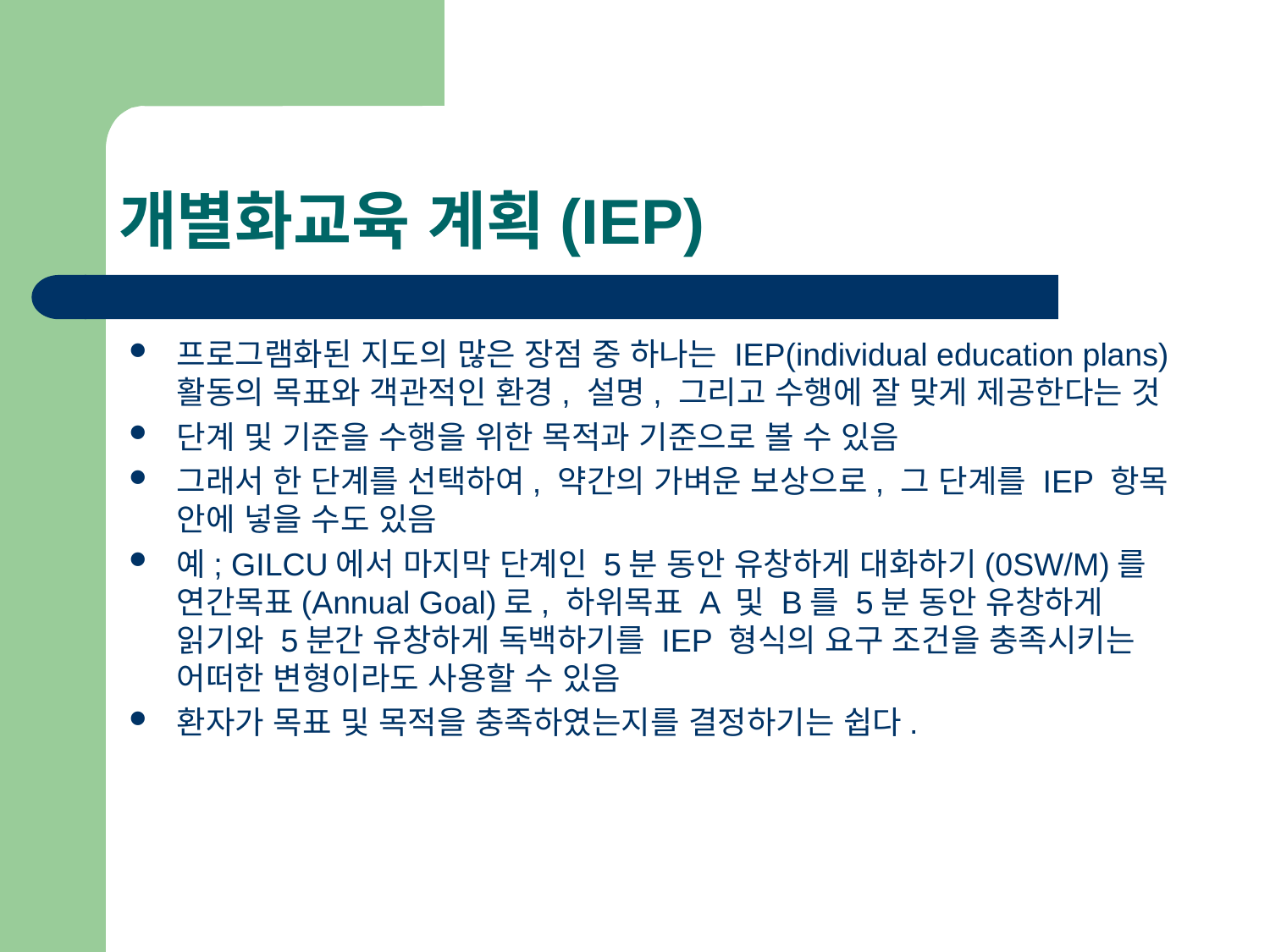

# 개별화교육 계획(IEP)
프로그램화된 지도의 많은 장점 중 하나는 IEP(individual education plans) 활동의 목표와 객관적인 환경, 설명, 그리고 수행에 잘 맞게 제공한다는 것
단계 및 기준을 수행을 위한 목적과 기준으로 볼 수 있음
그래서 한 단계를 선택하여, 약간의 가벼운 보상으로, 그 단계를 IEP 항목 안에 넣을 수도 있음
예; GILCU에서 마지막 단계인 5분 동안 유창하게 대화하기(0SW/M)를 연간목표(Annual Goal)로, 하위목표 A 및 B를 5분 동안 유창하게 읽기와 5분간 유창하게 독백하기를 IEP 형식의 요구 조건을 충족시키는 어떠한 변형이라도 사용할 수 있음
환자가 목표 및 목적을 충족하였는지를 결정하기는 쉽다.